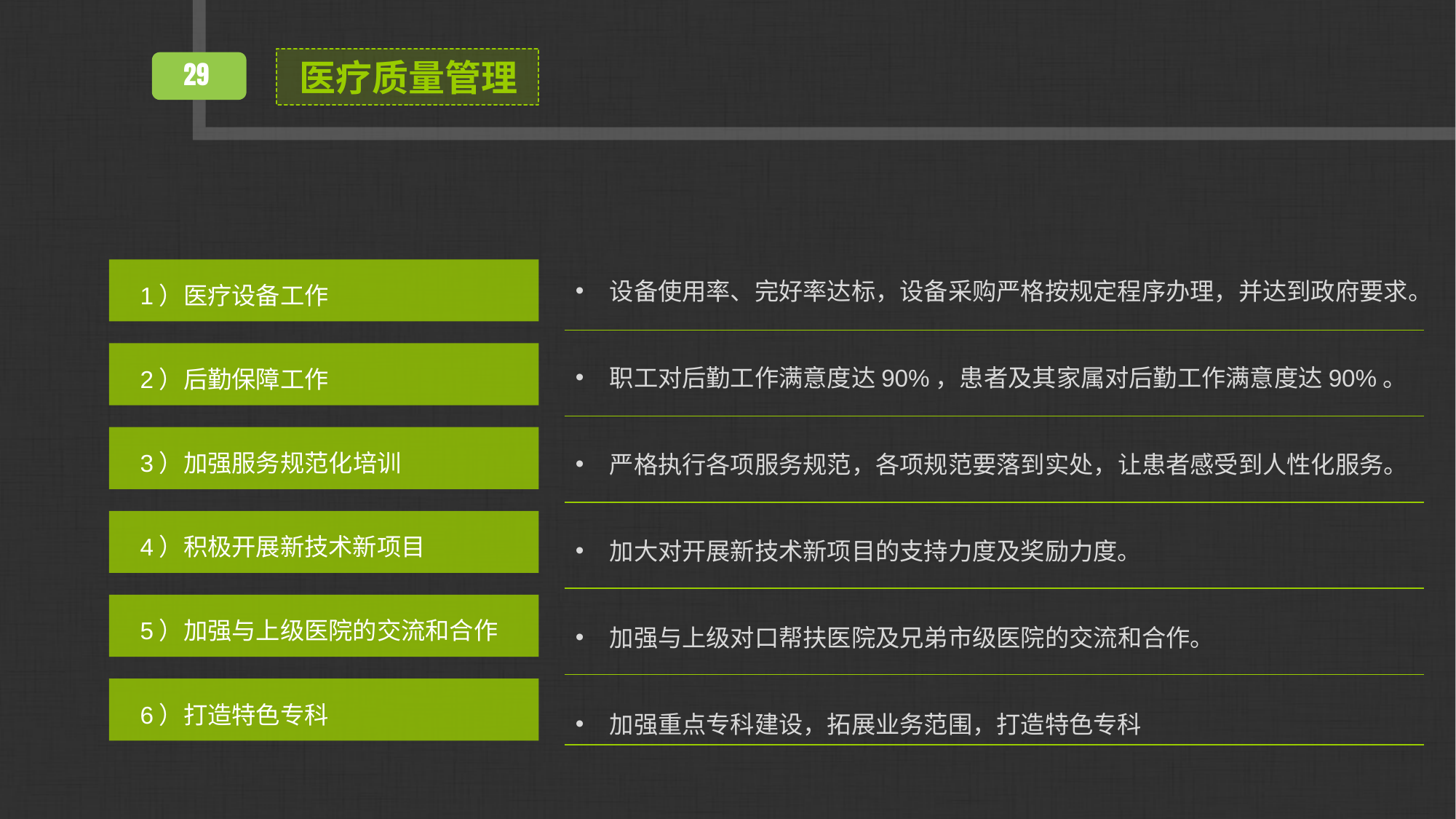

医疗质量管理
   1）医疗设备工作
设备使用率、完好率达标，设备采购严格按规定程序办理，并达到政府要求。
   2）后勤保障工作
职工对后勤工作满意度达90%，患者及其家属对后勤工作满意度达90%。
   3）加强服务规范化培训
严格执行各项服务规范，各项规范要落到实处，让患者感受到人性化服务。
   4）积极开展新技术新项目
加大对开展新技术新项目的支持力度及奖励力度。
   5）加强与上级医院的交流和合作
加强与上级对口帮扶医院及兄弟市级医院的交流和合作。
   6）打造特色专科
加强重点专科建设，拓展业务范围，打造特色专科